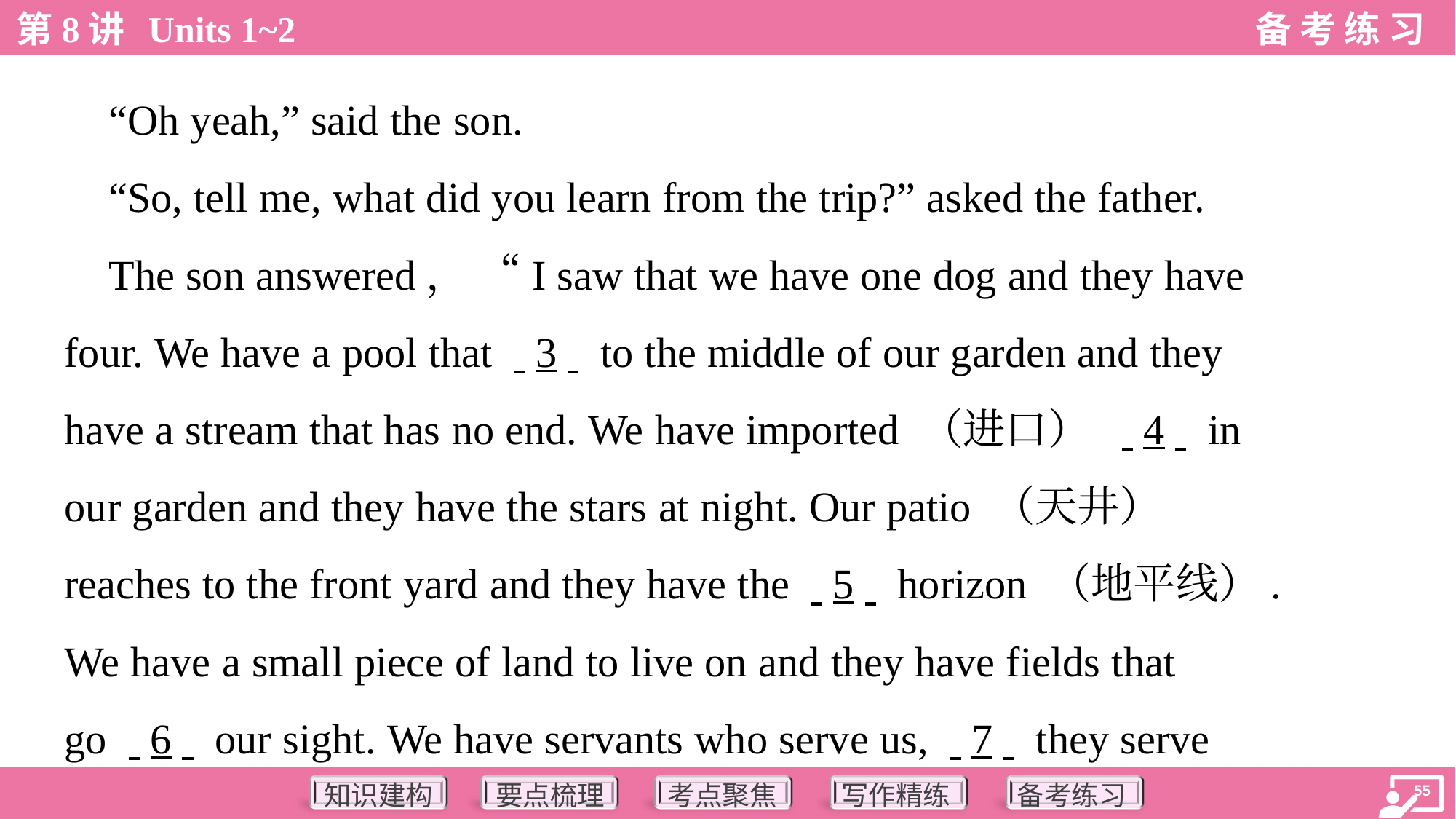

“Oh yeah,” said the son.
    “So, tell me, what did you learn from the trip?” asked the father.
    The son answered， “I saw that we have one dog and they have
four. We have a pool that . .3. . to the middle of our garden and they
have a stream that has no end. We have imported （进口） . .4. . in
our garden and they have the stars at night. Our patio （天井）
reaches to the front yard and they have the . .5. . horizon （地平线）.
We have a small piece of land to live on and they have fields that
go . .6. . our sight. We have servants who serve us, . .7. . they serve